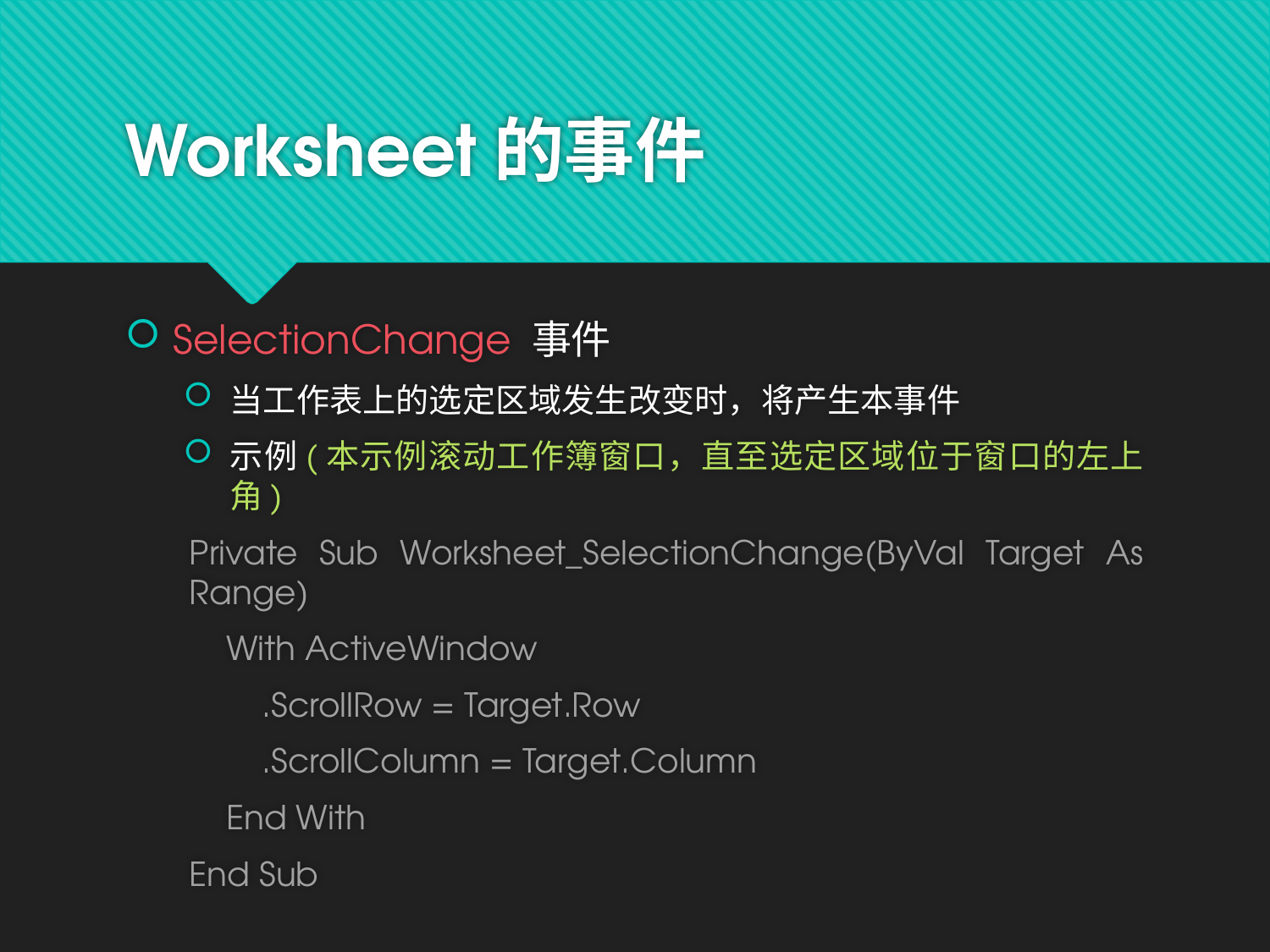

# Worksheet的事件
SelectionChange 事件
当工作表上的选定区域发生改变时，将产生本事件
示例(本示例滚动工作簿窗口，直至选定区域位于窗口的左上角)
Private Sub Worksheet_SelectionChange(ByVal Target As Range)
    With ActiveWindow
        .ScrollRow = Target.Row
        .ScrollColumn = Target.Column
    End With
End Sub